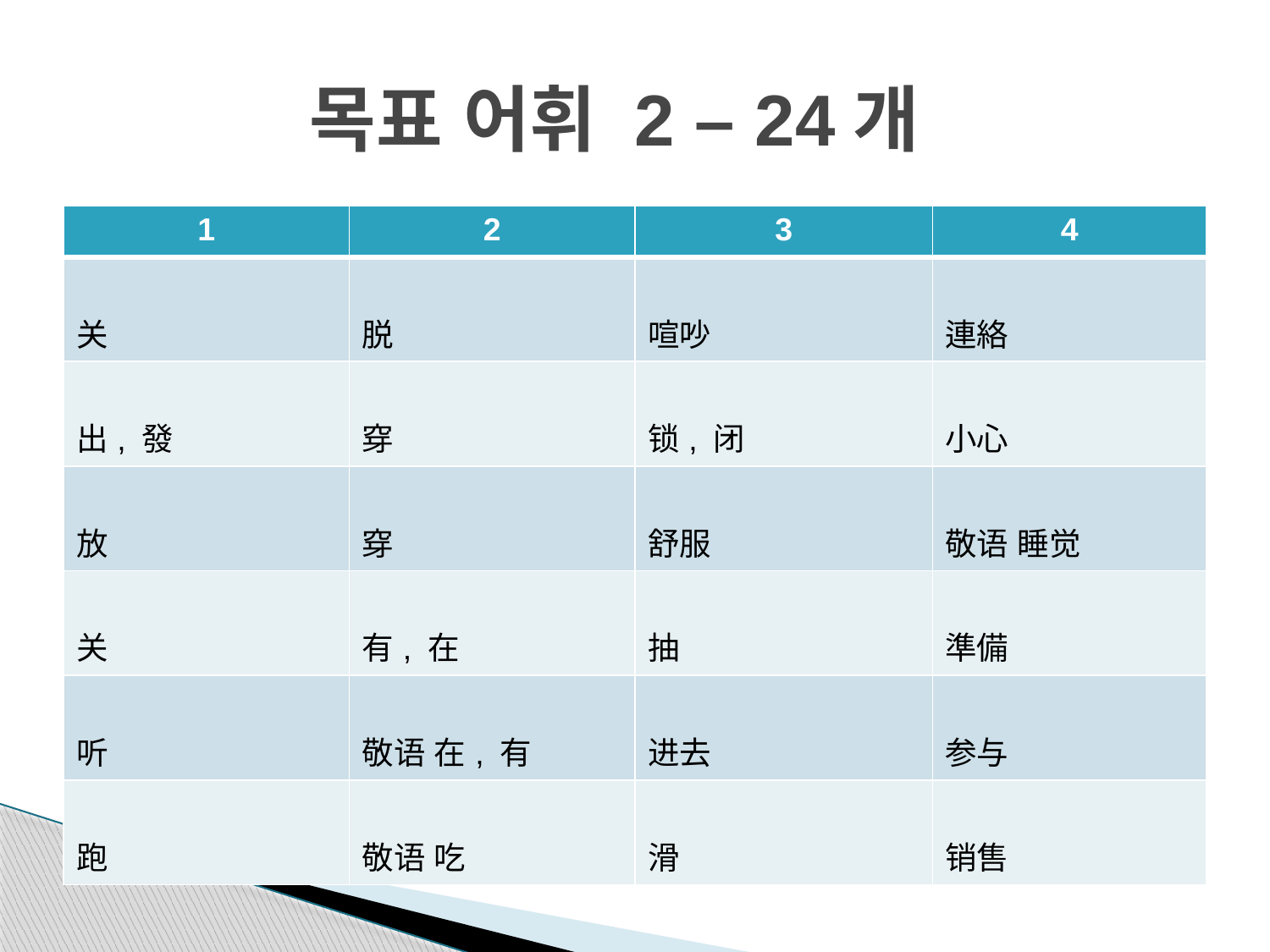

# 목표 어휘 2 – 24개
| 1 | 2 | 3 | 4 |
| --- | --- | --- | --- |
| 关 | 脱 | 喧吵 | 連絡 |
| 出, 發 | 穿 | 锁, 闭 | 小心 |
| 放 | 穿 | 舒服 | 敬语 睡觉 |
| 关 | 有, 在 | 抽 | 準備 |
| 听 | 敬语 在, 有 | 进去 | 参与 |
| 跑 | 敬语 吃 | 滑 | 销售 |